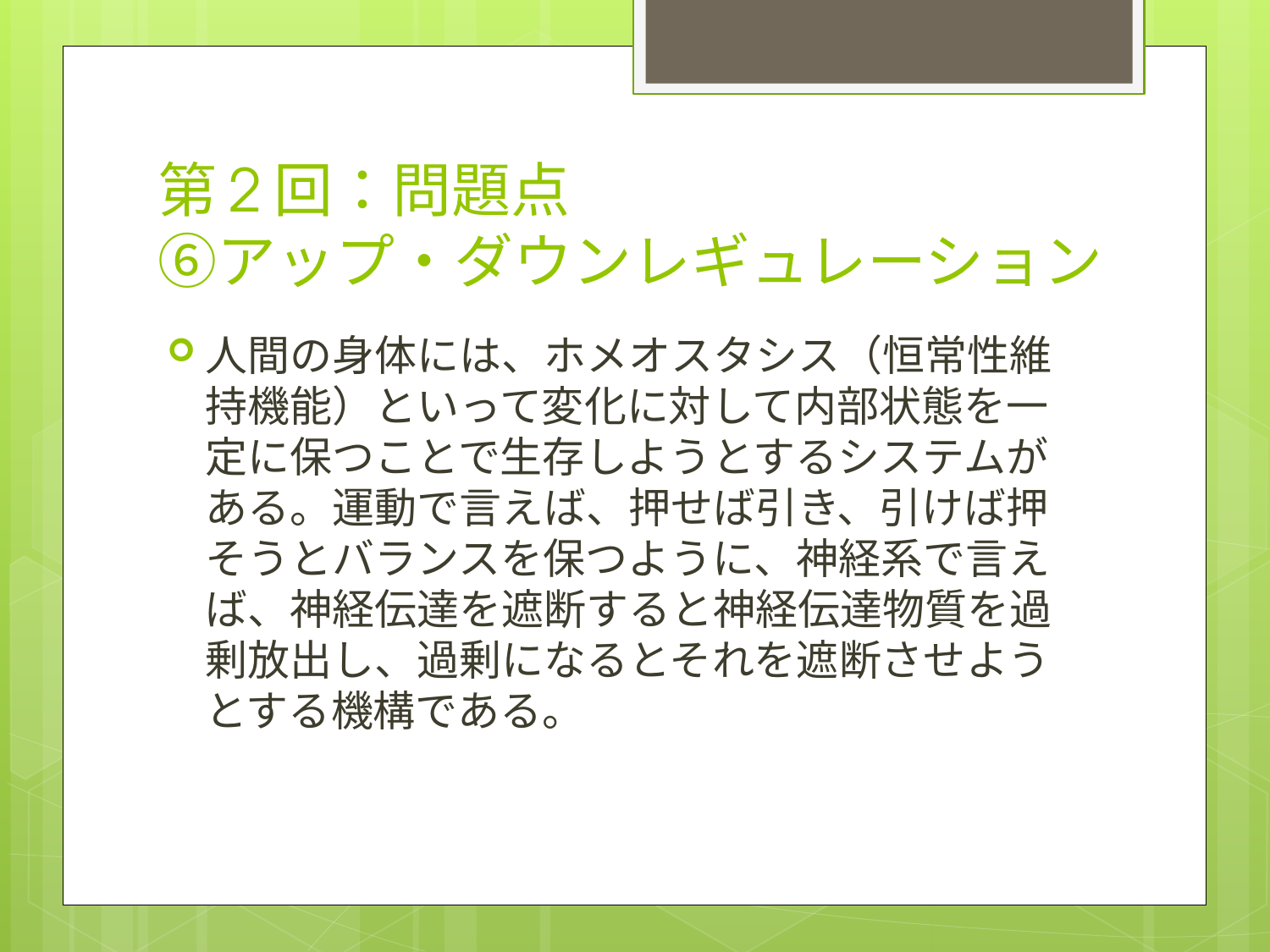

# 第2回：問題点 ⑥アップ・ダウンレギュレーション
人間の身体には、ホメオスタシス（恒常性維持機能）といって変化に対して内部状態を一定に保つことで生存しようとするシステムがある。運動で言えば、押せば引き、引けば押そうとバランスを保つように、神経系で言えば、神経伝達を遮断すると神経伝達物質を過剰放出し、過剰になるとそれを遮断させようとする機構である。